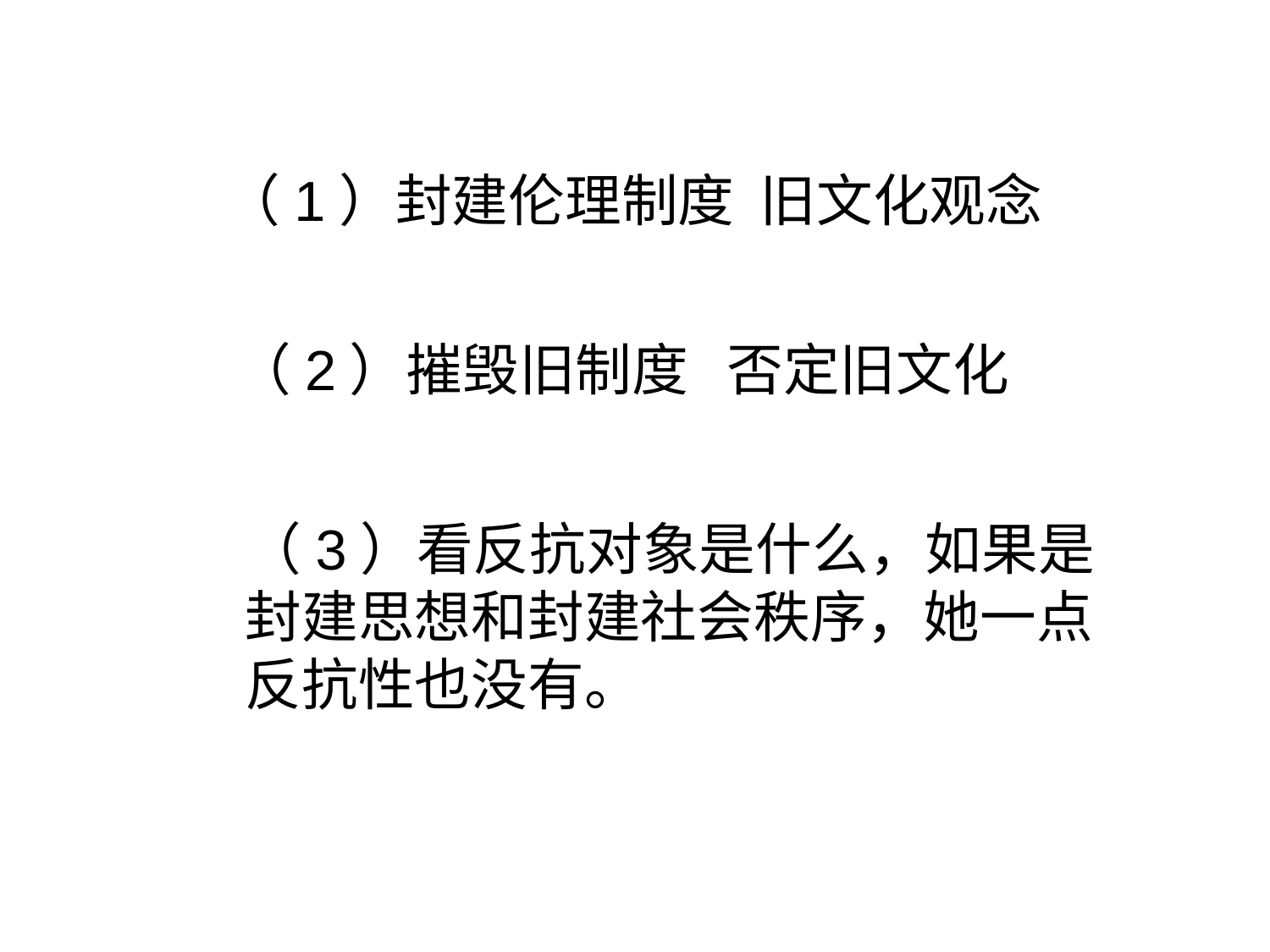

（1）封建伦理制度  旧文化观念
（2）摧毁旧制度   否定旧文化
（3）看反抗对象是什么，如果是封建思想和封建社会秩序，她一点反抗性也没有。